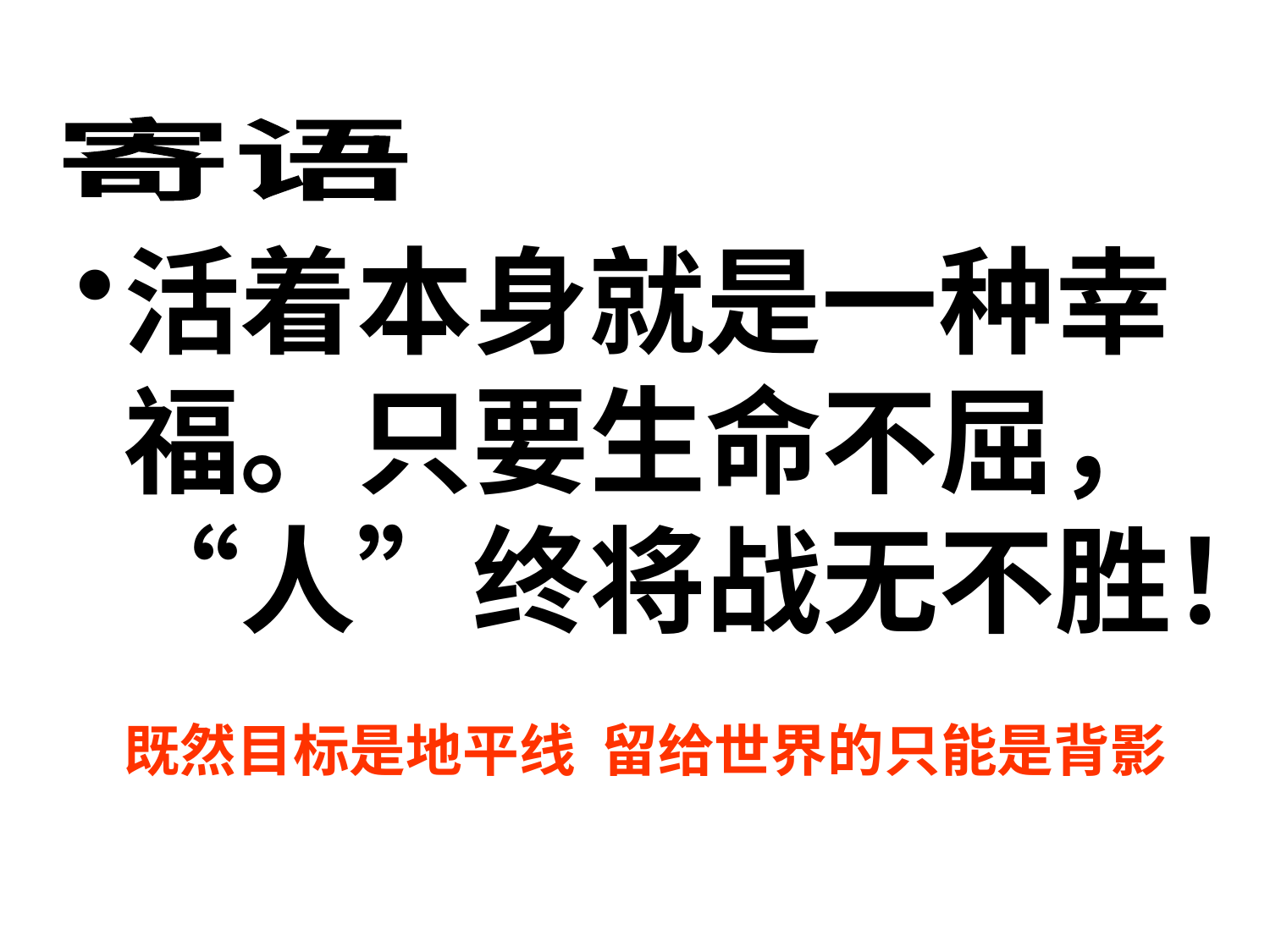

寄语
活着本身就是一种幸福。只要生命不屈，“人”终将战无不胜！
既然目标是地平线  留给世界的只能是背影